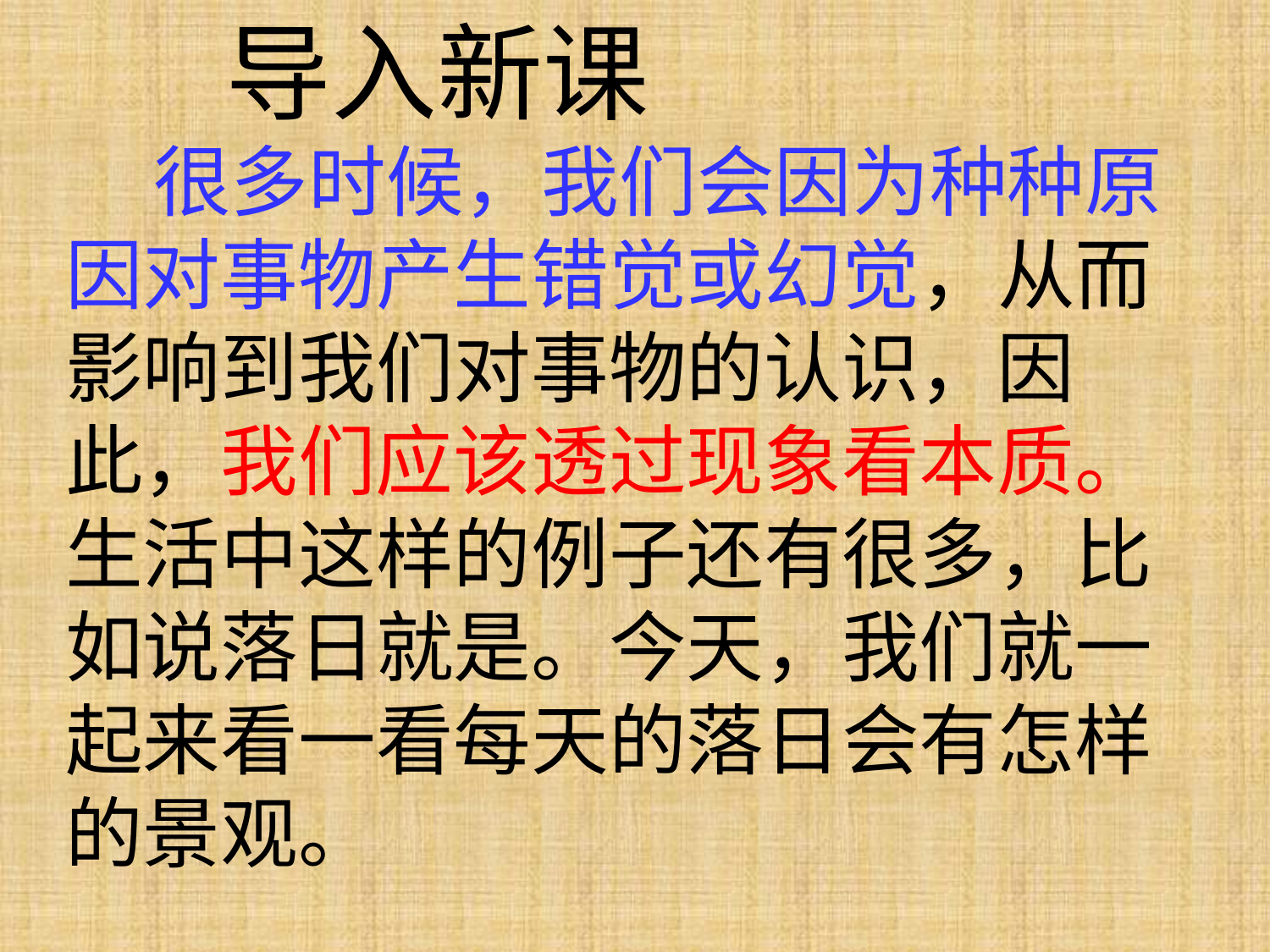

导入新课
    很多时候，我们会因为种种原因对事物产生错觉或幻觉，从而影响到我们对事物的认识，因此，我们应该透过现象看本质。生活中这样的例子还有很多，比如说落日就是。今天，我们就一起来看一看每天的落日会有怎样的景观。